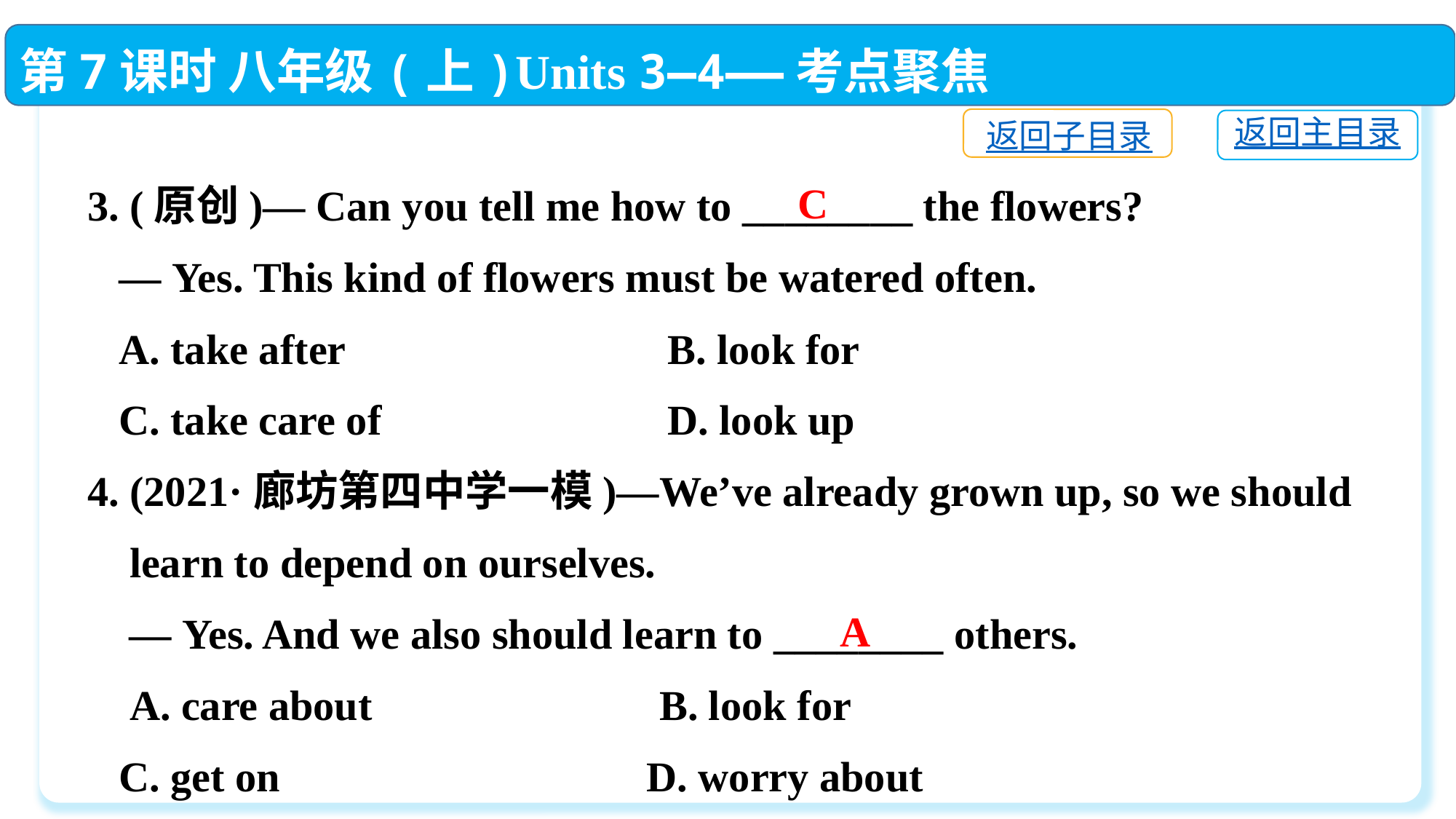

第7课时 八年级(上)Units 3—4——考点聚焦

返回子目录
返回主目录
3. (原创)— Can you tell me how to ________ the flowers?
   — Yes. This kind of flowers must be watered often.
   A. take after	                        B. look for
   C. take care of	                        D. look up
4. (2021·廊坊第四中学一模)—We’ve already grown up, so we should
    learn to depend on ourselves.
    — Yes. And we also should learn to ________ others.
    A. care about　	             B. look for
   C. get on　	                       D. worry about
C

A